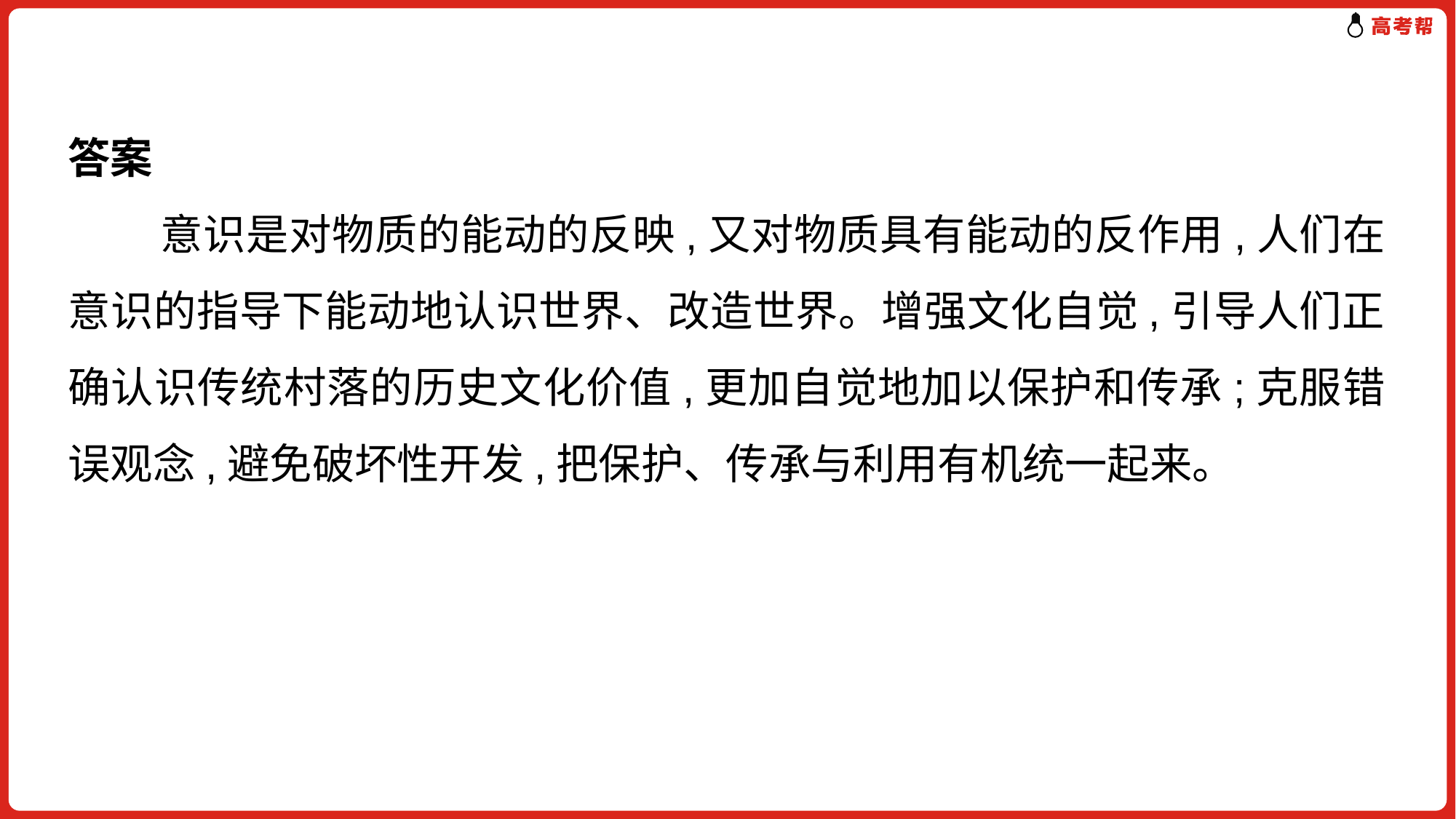

答案
        意识是对物质的能动的反映,又对物质具有能动的反作用,人们在意识的指导下能动地认识世界、改造世界。增强文化自觉,引导人们正确认识传统村落的历史文化价值,更加自觉地加以保护和传承;克服错误观念,避免破坏性开发,把保护、传承与利用有机统一起来。